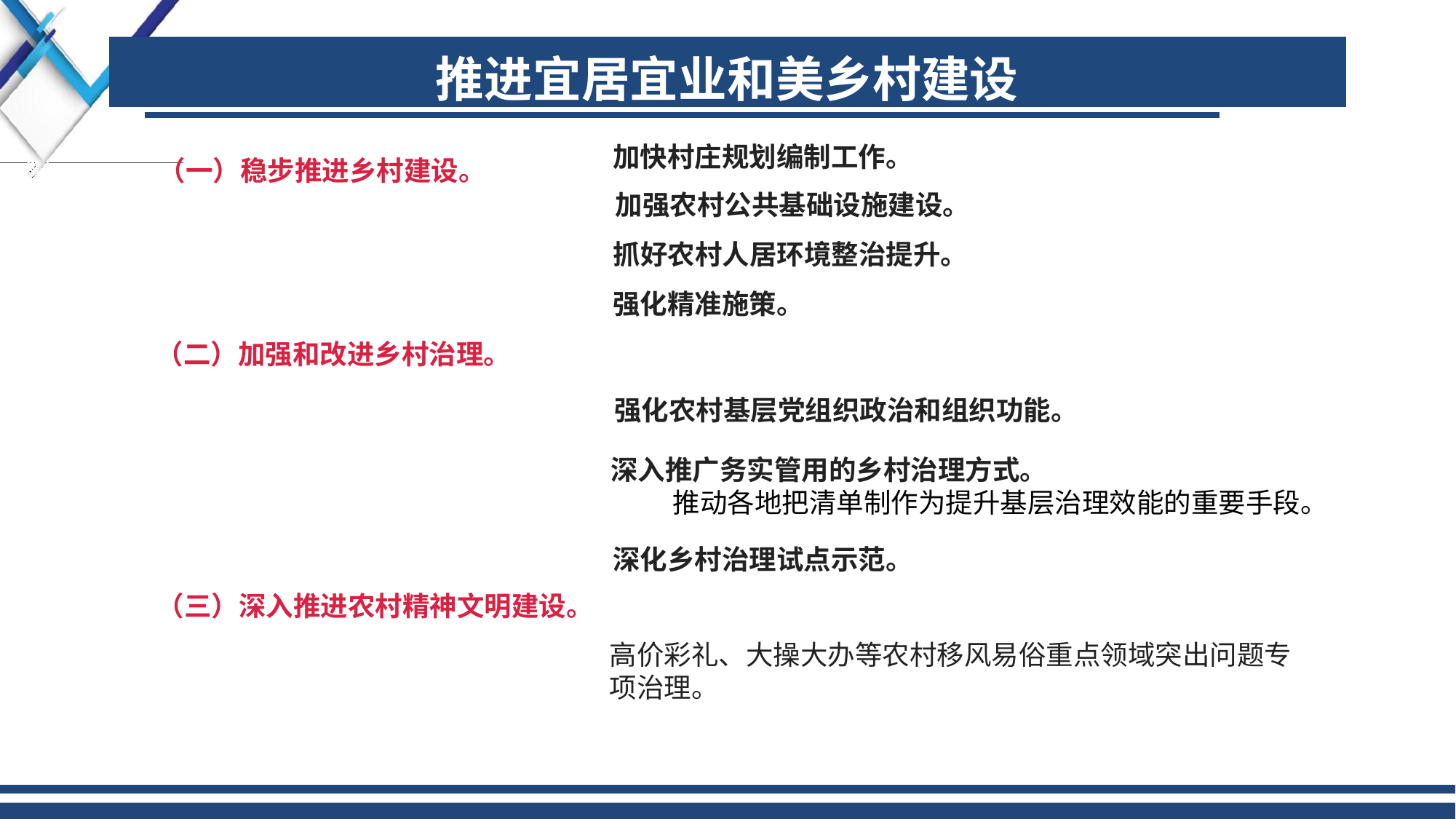

推进宜居宜业和美乡村建设

加快村庄规划编制工作。
（一）稳步推进乡村建设。
加强农村公共基础设施建设。
抓好农村人居环境整治提升。
强化精准施策。
（二）加强和改进乡村治理。
强化农村基层党组织政治和组织功能。
深入推广务实管用的乡村治理方式。
         推动各地把清单制作为提升基层治理效能的重要手段。
深化乡村治理试点示范。
（三）深入推进农村精神文明建设。
高价彩礼、大操大办等农村移风易俗重点领域突出问题专项治理。